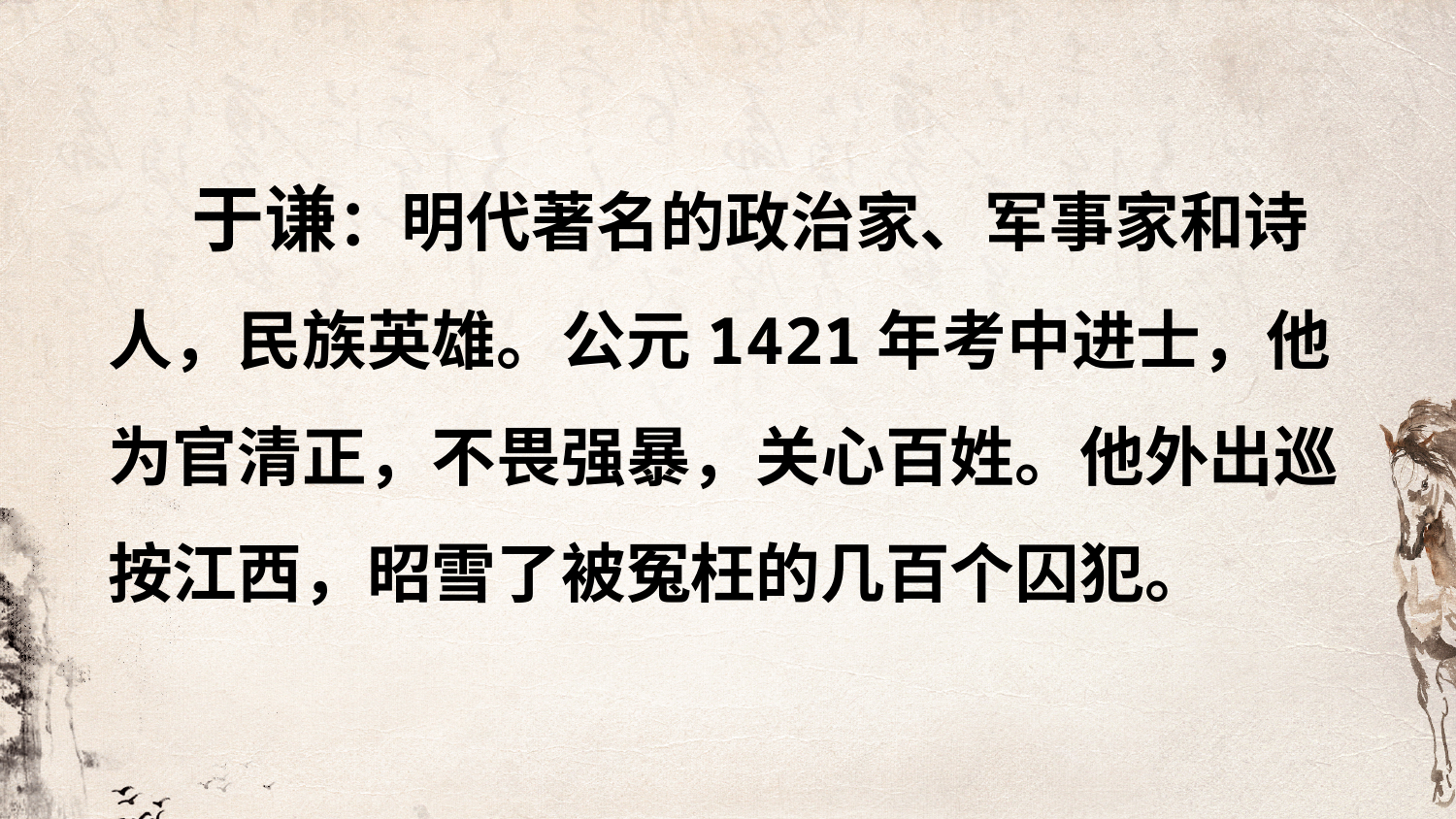

于谦：明代著名的政治家、军事家和诗人，民族英雄。公元1421年考中进士，他为官清正，不畏强暴，关心百姓。他外出巡按江西，昭雪了被冤枉的几百个囚犯。